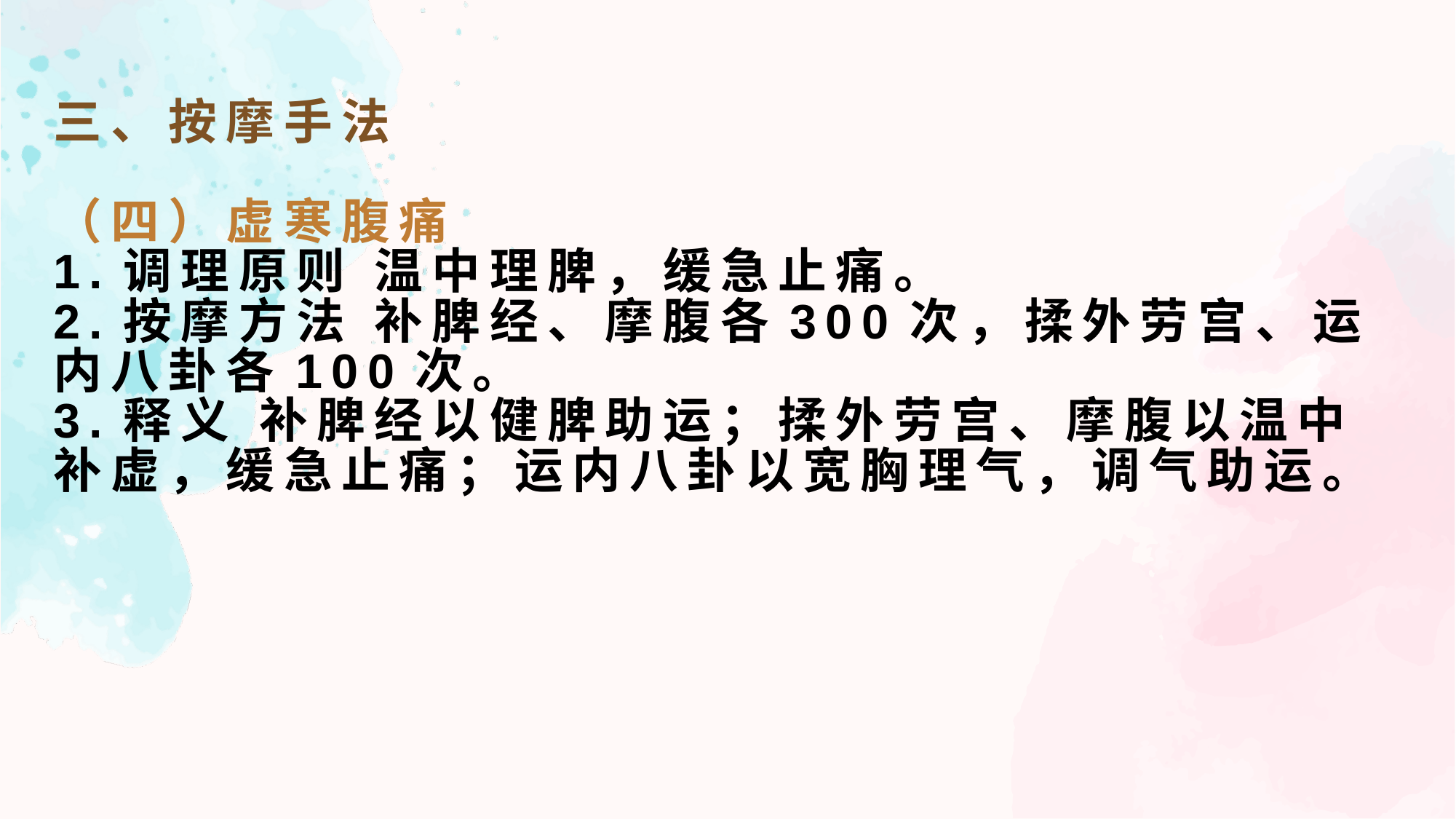

三、按摩手法

（四）虚寒腹痛
1.调理原则 温中理脾，缓急止痛。
2.按摩方法 补脾经、摩腹各300次，揉外劳宫、运内八卦各100次。
3.释义 补脾经以健脾助运；揉外劳宫、摩腹以温中补虚，缓急止痛；运内八卦以宽胸理气，调气助运。